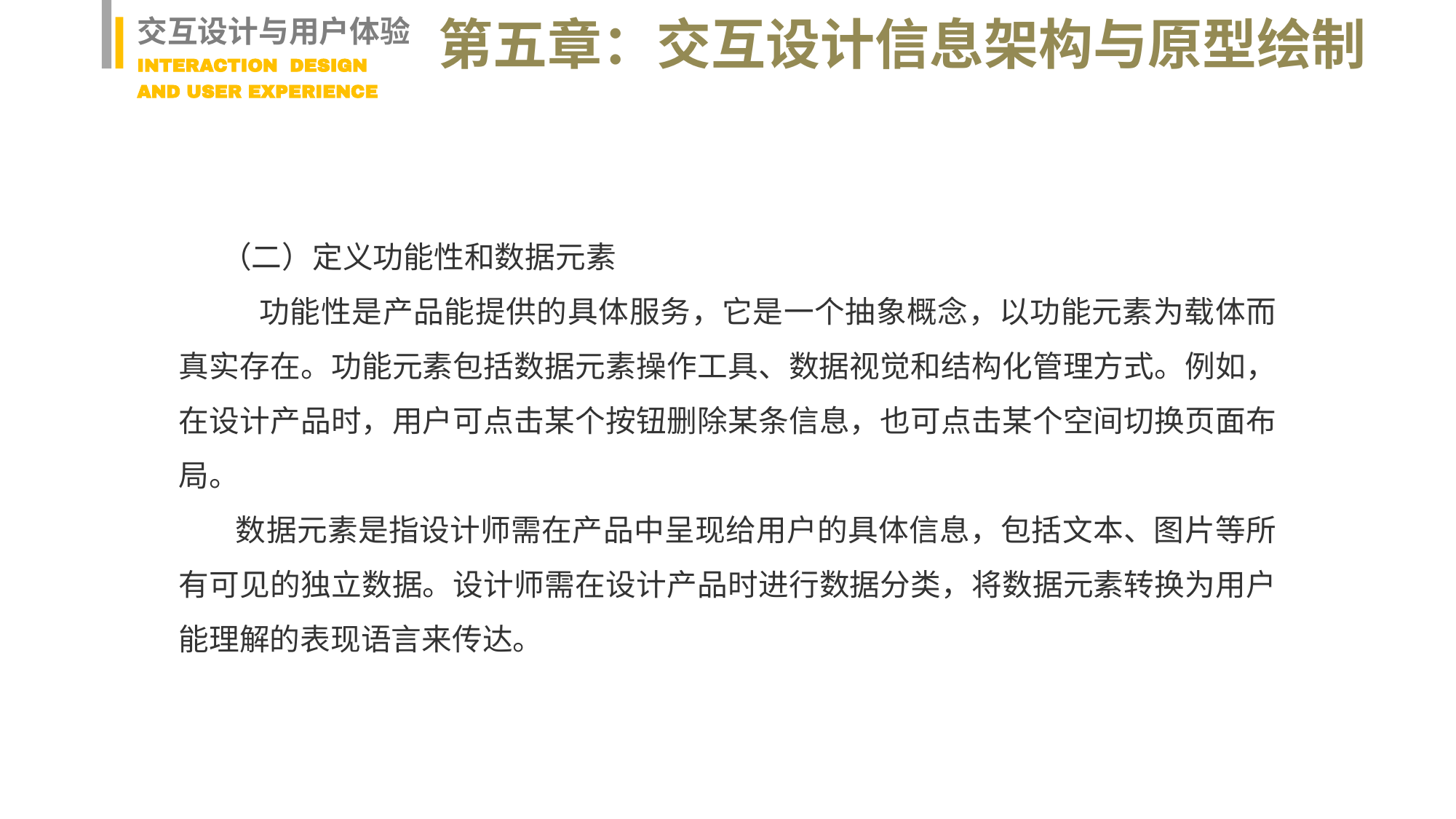

交互设计与用户体验
INTERACTION  DESIGN
AND USER EXPERIENCE
第五章：交互设计信息架构与原型绘制

（二）定义功能性和数据元素
　 功能性是产品能提供的具体服务，它是一个抽象概念，以功能元素为载体而真实存在。功能元素包括数据元素操作工具、数据视觉和结构化管理方式。例如，在设计产品时，用户可点击某个按钮删除某条信息，也可点击某个空间切换页面布局。
 数据元素是指设计师需在产品中呈现给用户的具体信息，包括文本、图片等所有可见的独立数据。设计师需在设计产品时进行数据分类，将数据元素转换为用户能理解的表现语言来传达。